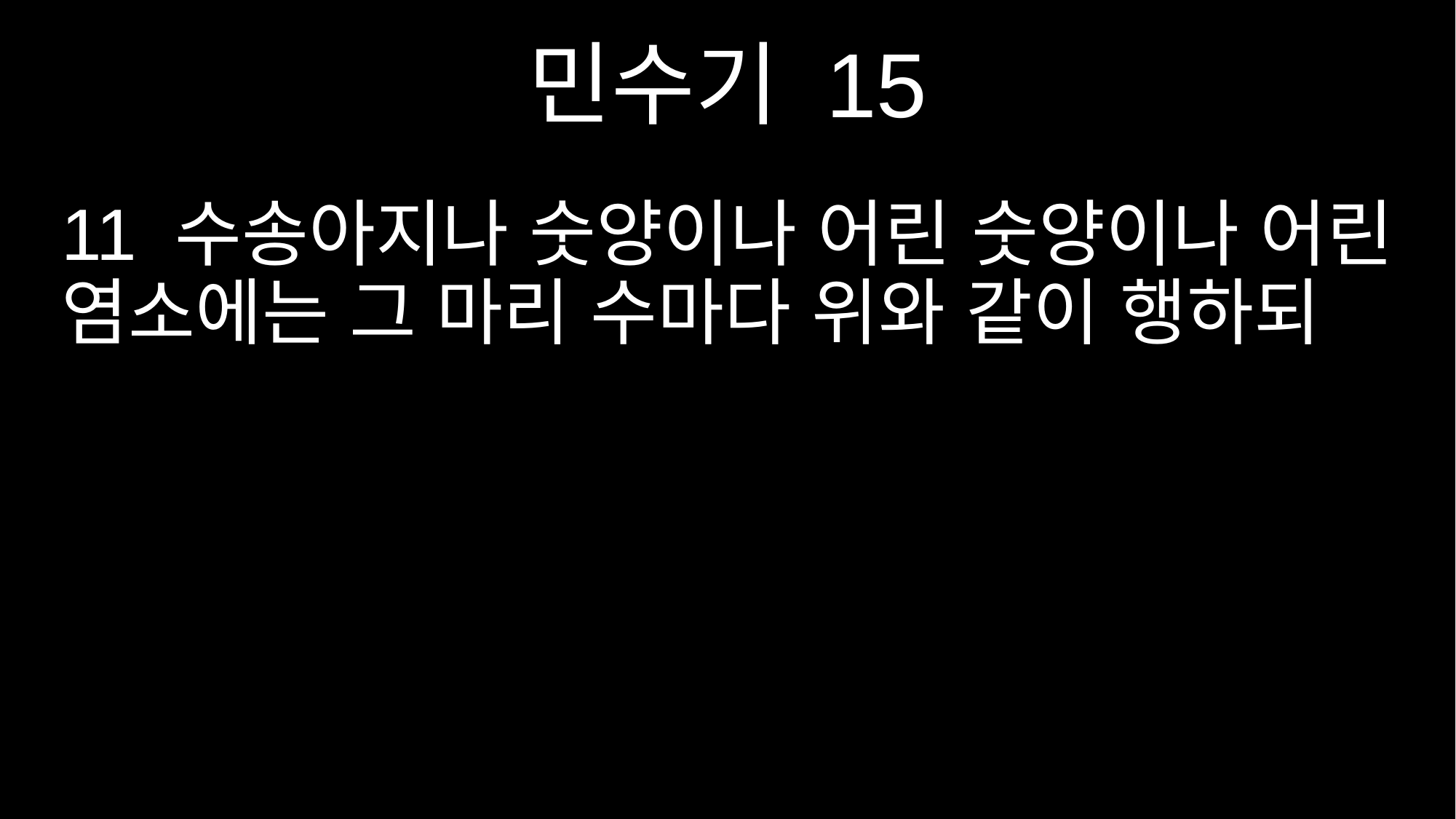

민수기 15
11 수송아지나 숫양이나 어린 숫양이나 어린 염소에는 그 마리 수마다 위와 같이 행하되